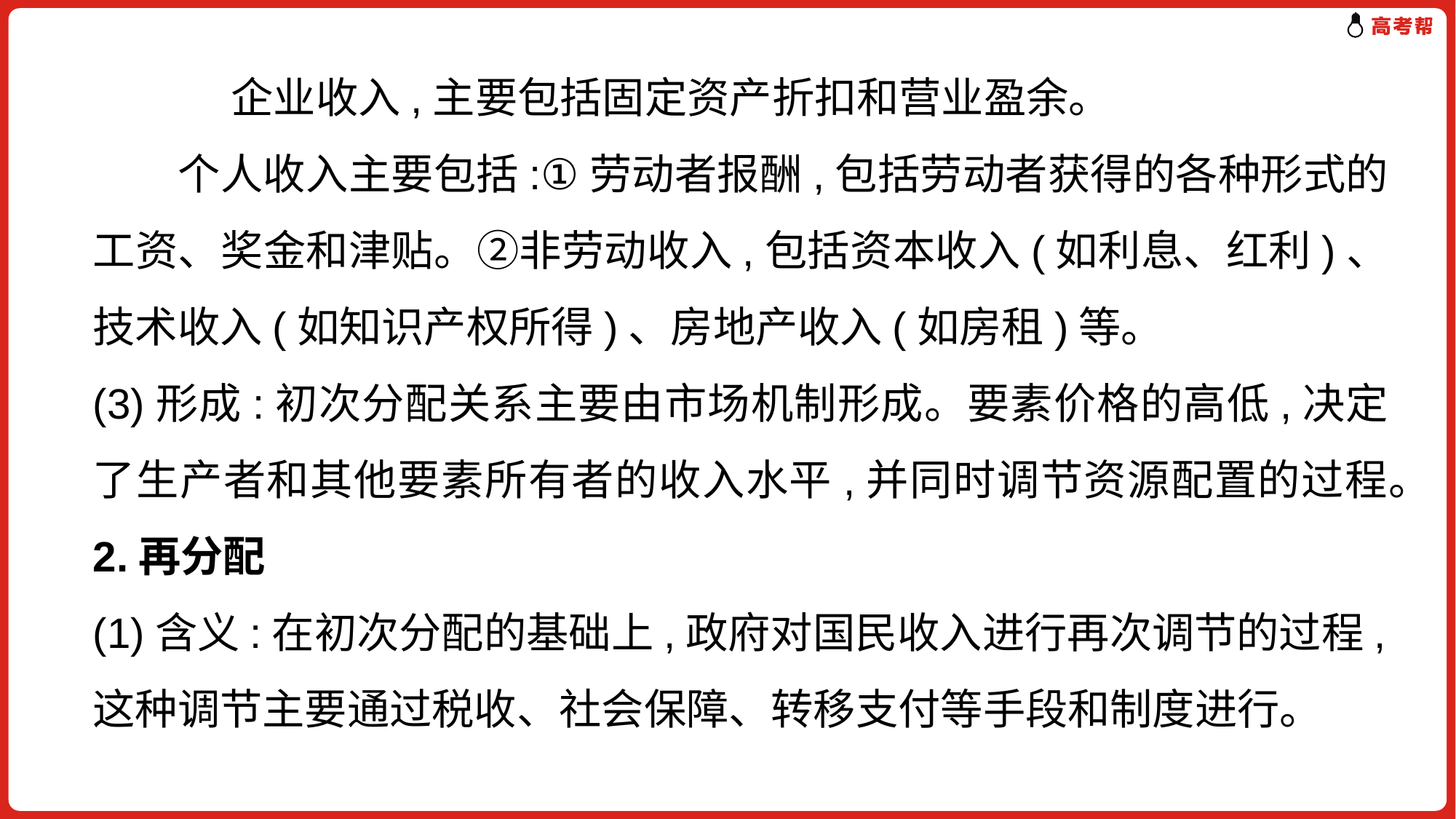

企业收入,主要包括固定资产折扣和营业盈余。
　　个人收入主要包括:①劳动者报酬,包括劳动者获得的各种形式的工资、奖金和津贴。②非劳动收入,包括资本收入(如利息、红利)、技术收入(如知识产权所得)、房地产收入(如房租)等。
(3)形成:初次分配关系主要由市场机制形成。要素价格的高低,决定了生产者和其他要素所有者的收入水平,并同时调节资源配置的过程。
2.再分配
(1)含义:在初次分配的基础上,政府对国民收入进行再次调节的过程,这种调节主要通过税收、社会保障、转移支付等手段和制度进行。